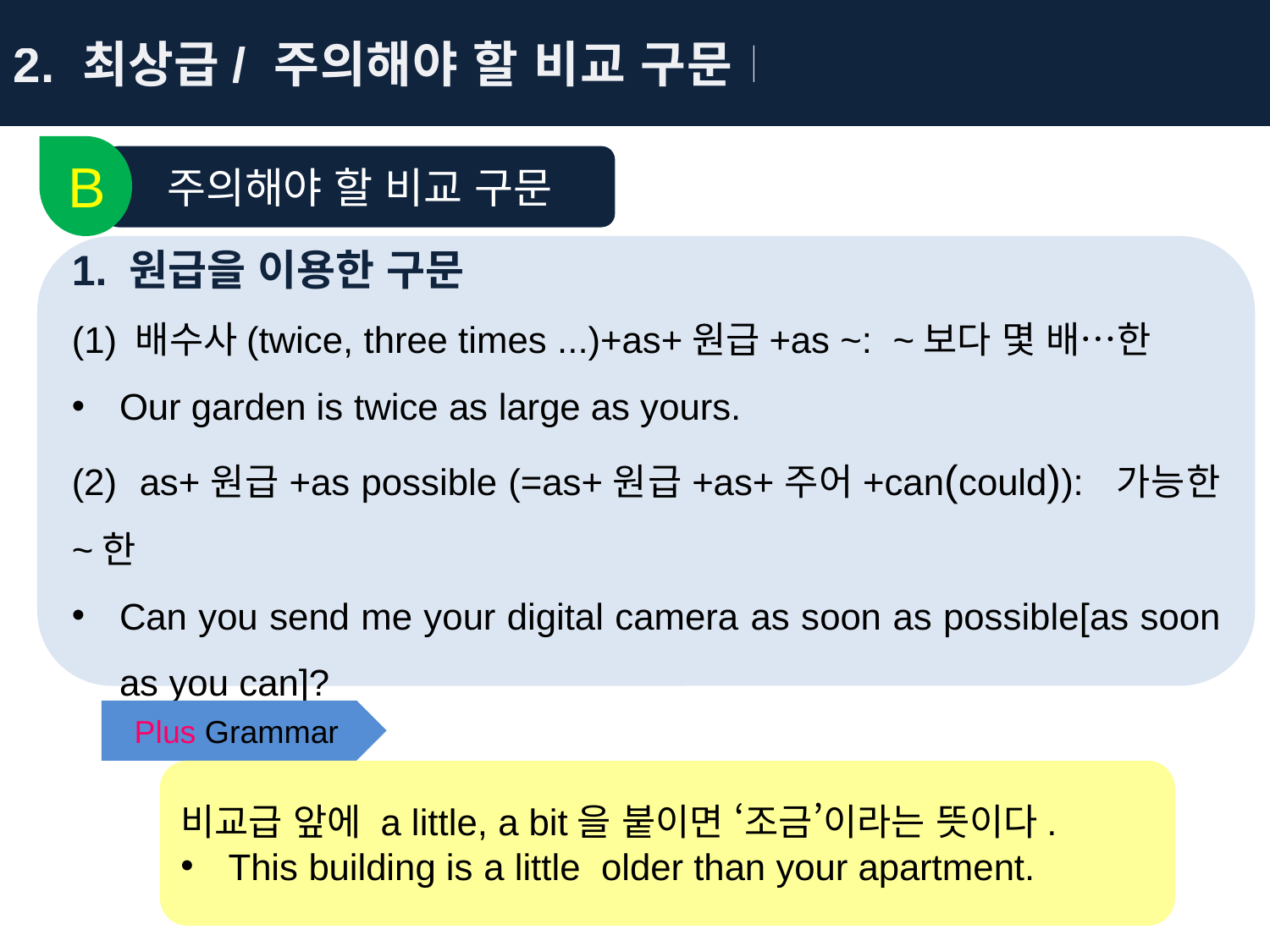

2. 최상급/ 주의해야 할 비교 구문Ⅰ

B
주의해야 할 비교 구문
1. 원급을 이용한 구문
배수사(twice, three times ...)+as+원급+as ~:  ~보다 몇 배…한
Our garden is twice as large as yours.
(2)  as+원급+as possible (=as+원급+as+주어+can(could)):  가능한 ~한
Can you send me your digital camera as soon as possible[as soon as you can]?
Plus Grammar
비교급 앞에 a little, a bit을 붙이면 ‘조금’이라는 뜻이다.
This building is a little  older than your apartment.